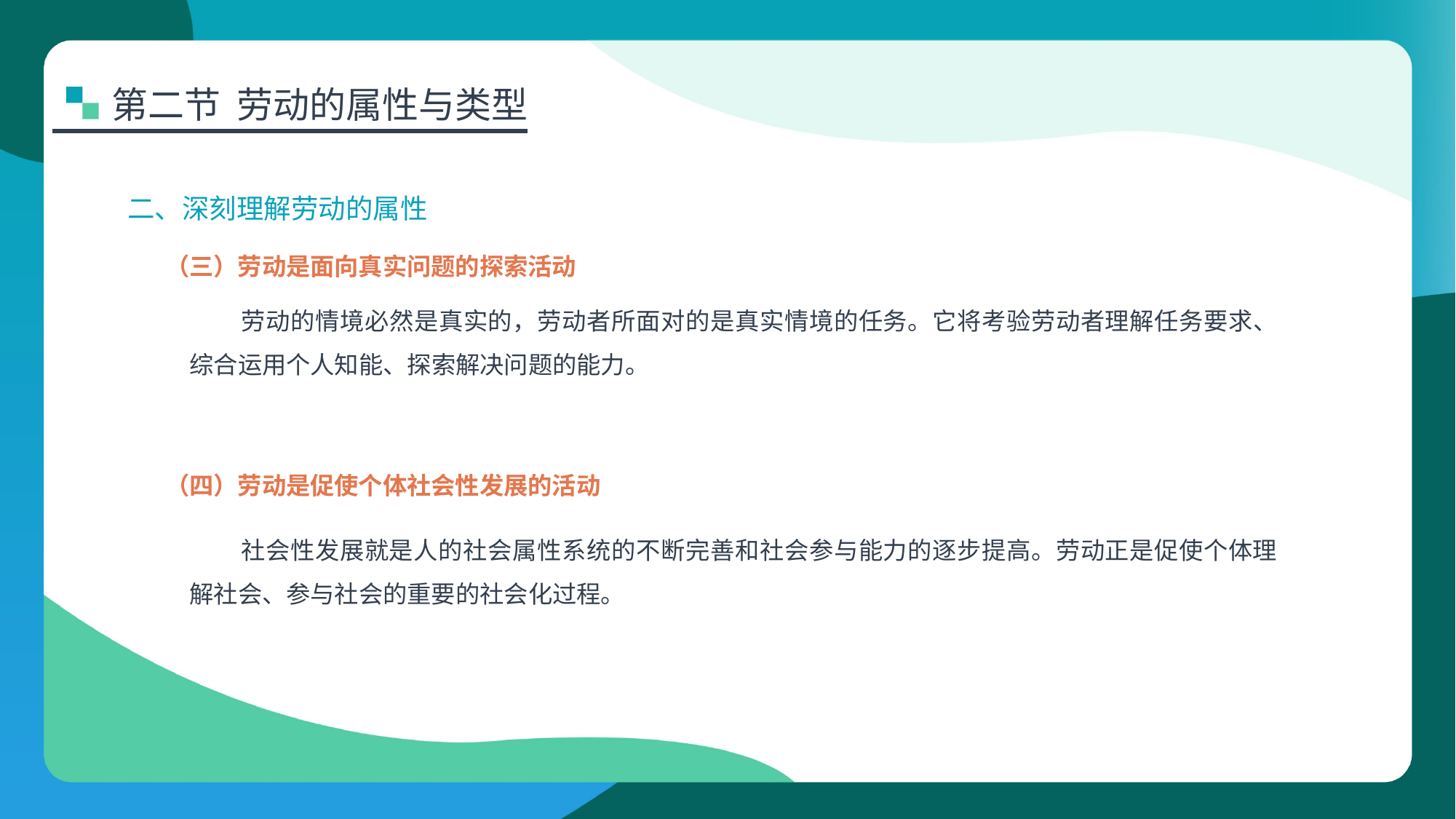

第二节  劳动的属性与类型

二、深刻理解劳动的属性
（三）劳动是面向真实问题的探索活动
劳动的情境必然是真实的，劳动者所面对的是真实情境的任务。它将考验劳动者理解任务要求、综合运用个人知能、探索解决问题的能力。
（四）劳动是促使个体社会性发展的活动
社会性发展就是人的社会属性系统的不断完善和社会参与能力的逐步提高。劳动正是促使个体理解社会、参与社会的重要的社会化过程。